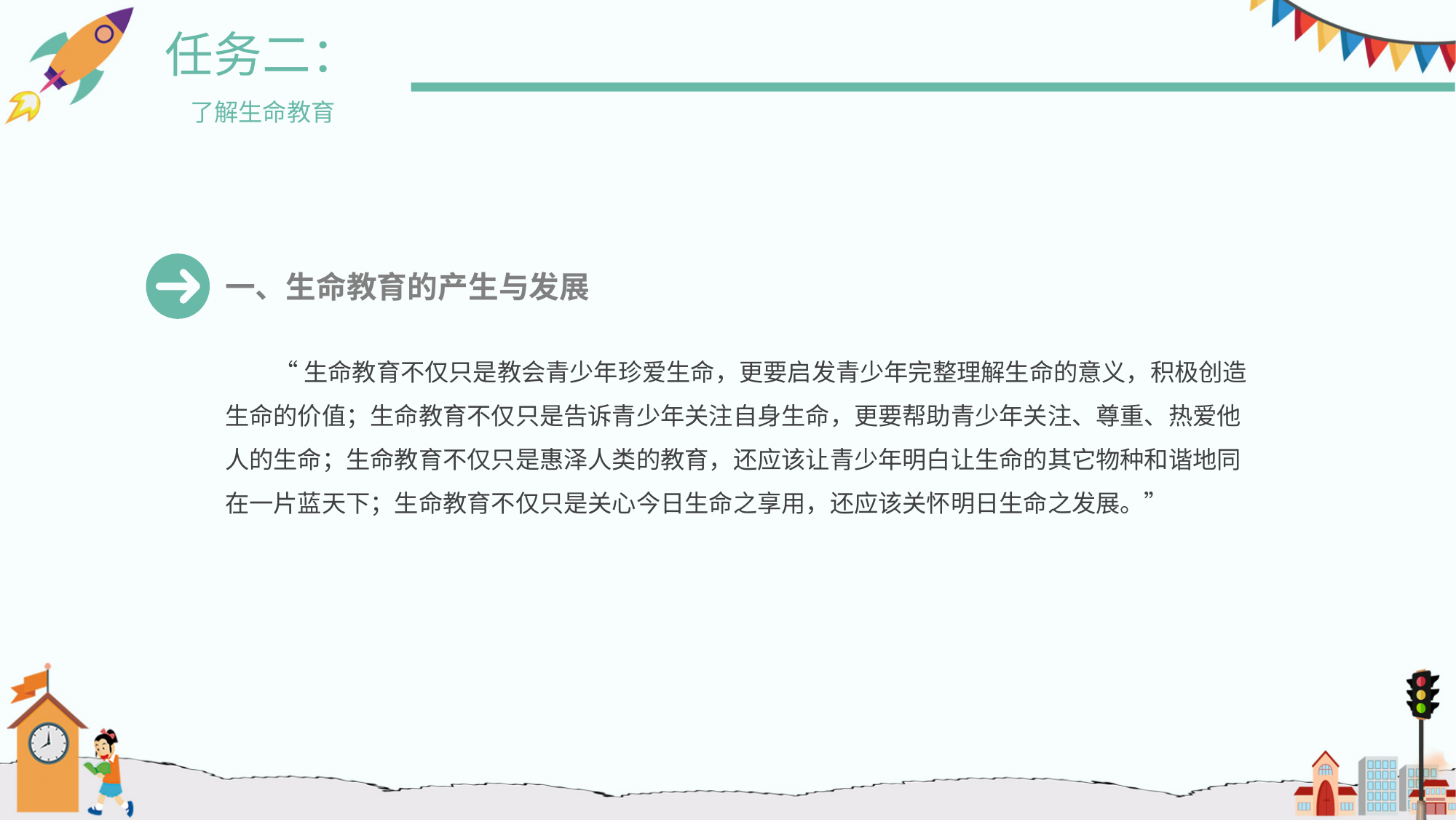

任务二：

了解生命教育

一、生命教育的产生与发展
“生命教育不仅只是教会青少年珍爱生命，更要启发青少年完整理解生命的意义，积极创造生命的价值；生命教育不仅只是告诉青少年关注自身生命，更要帮助青少年关注、尊重、热爱他人的生命；生命教育不仅只是惠泽人类的教育，还应该让青少年明白让生命的其它物种和谐地同在一片蓝天下；生命教育不仅只是关心今日生命之享用，还应该关怀明日生命之发展。”